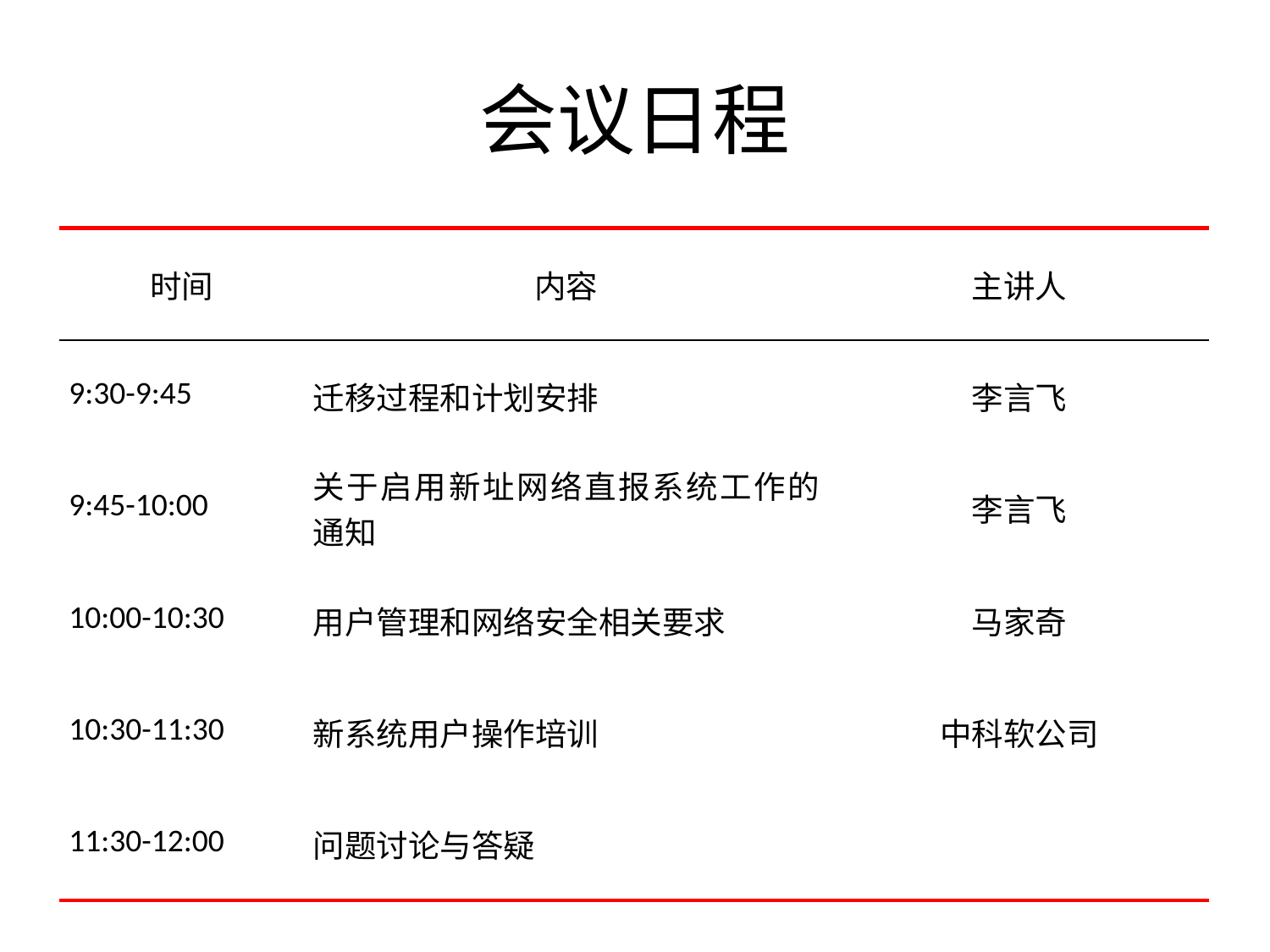

# 会议日程
| 时间 | 内容 | 主讲人 |
| --- | --- | --- |
| 9:30-9:45 | 迁移过程和计划安排 | 李言飞 |
| 9:45-10:00 | 关于启用新址网络直报系统工作的通知 | 李言飞 |
| 10:00-10:30 | 用户管理和网络安全相关要求 | 马家奇 |
| 10:30-11:30 | 新系统用户操作培训 | 中科软公司 |
| 11:30-12:00 | 问题讨论与答疑 |  |